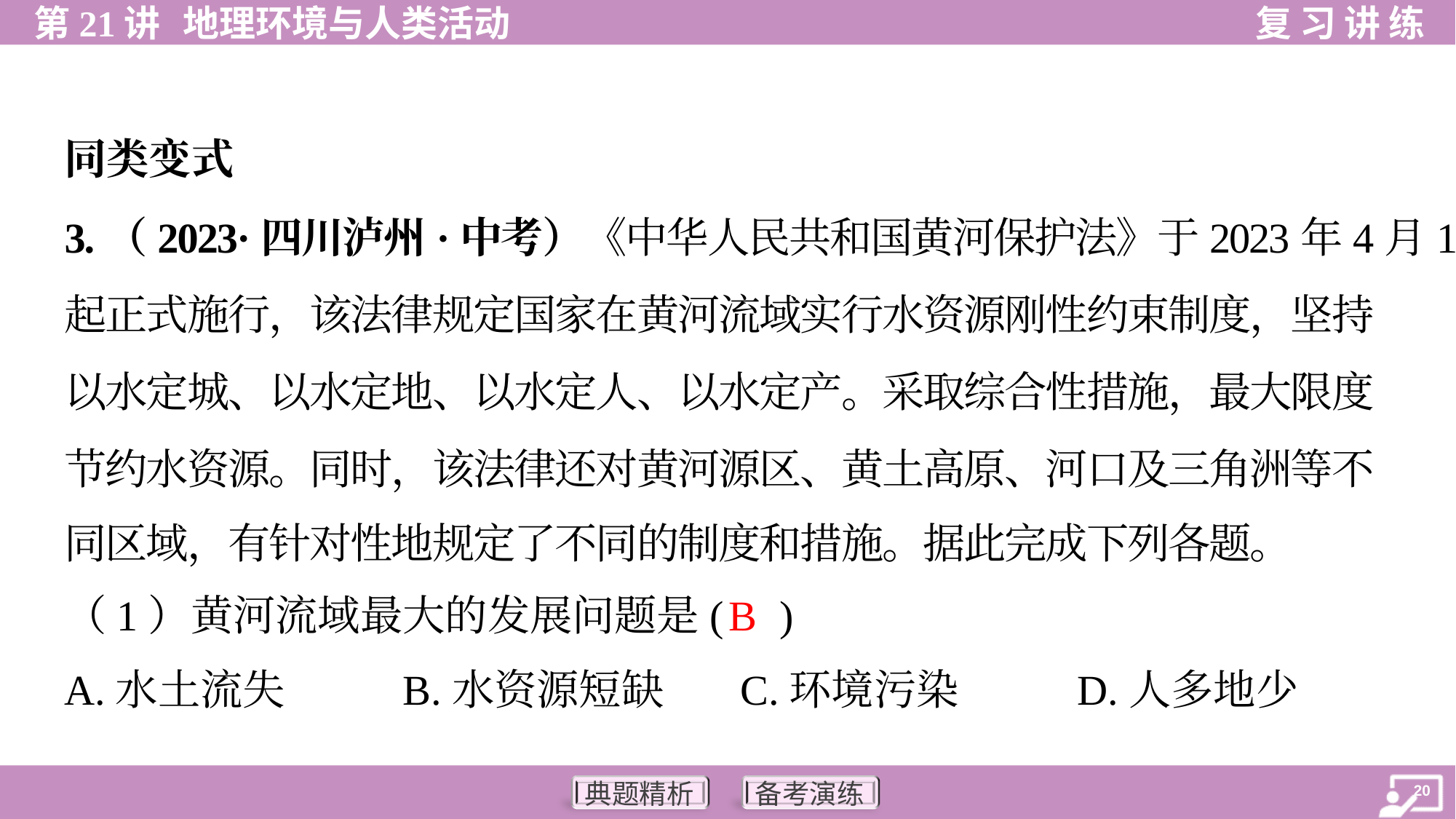

同类变式
3.（2023·四川泸州·中考）《中华人民共和国黄河保护法》于2023年4月1日
起正式施行，该法律规定国家在黄河流域实行水资源刚性约束制度，坚持
以水定城、以水定地、以水定人、以水定产。采取综合性措施，最大限度
节约水资源。同时，该法律还对黄河源区、黄土高原、河口及三角洲等不
同区域，有针对性地规定了不同的制度和措施。据此完成下列各题。
B
（1）黄河流域最大的发展问题是(     )
A.水土流失	B.水资源短缺	C.环境污染	D.人多地少